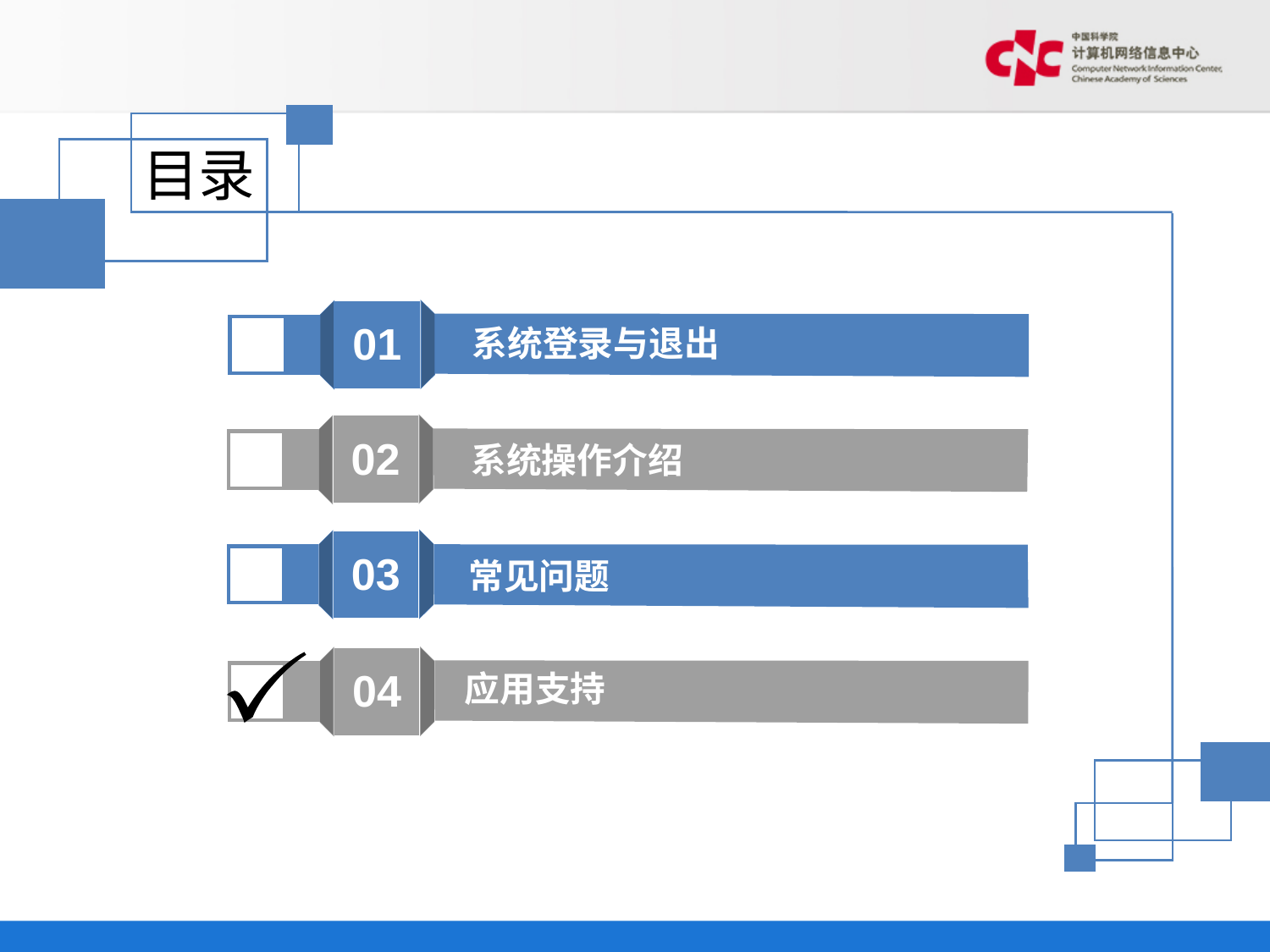

目录

01

系统登录与退出

02

系统操作介绍

03

常见问题

04
应用支持